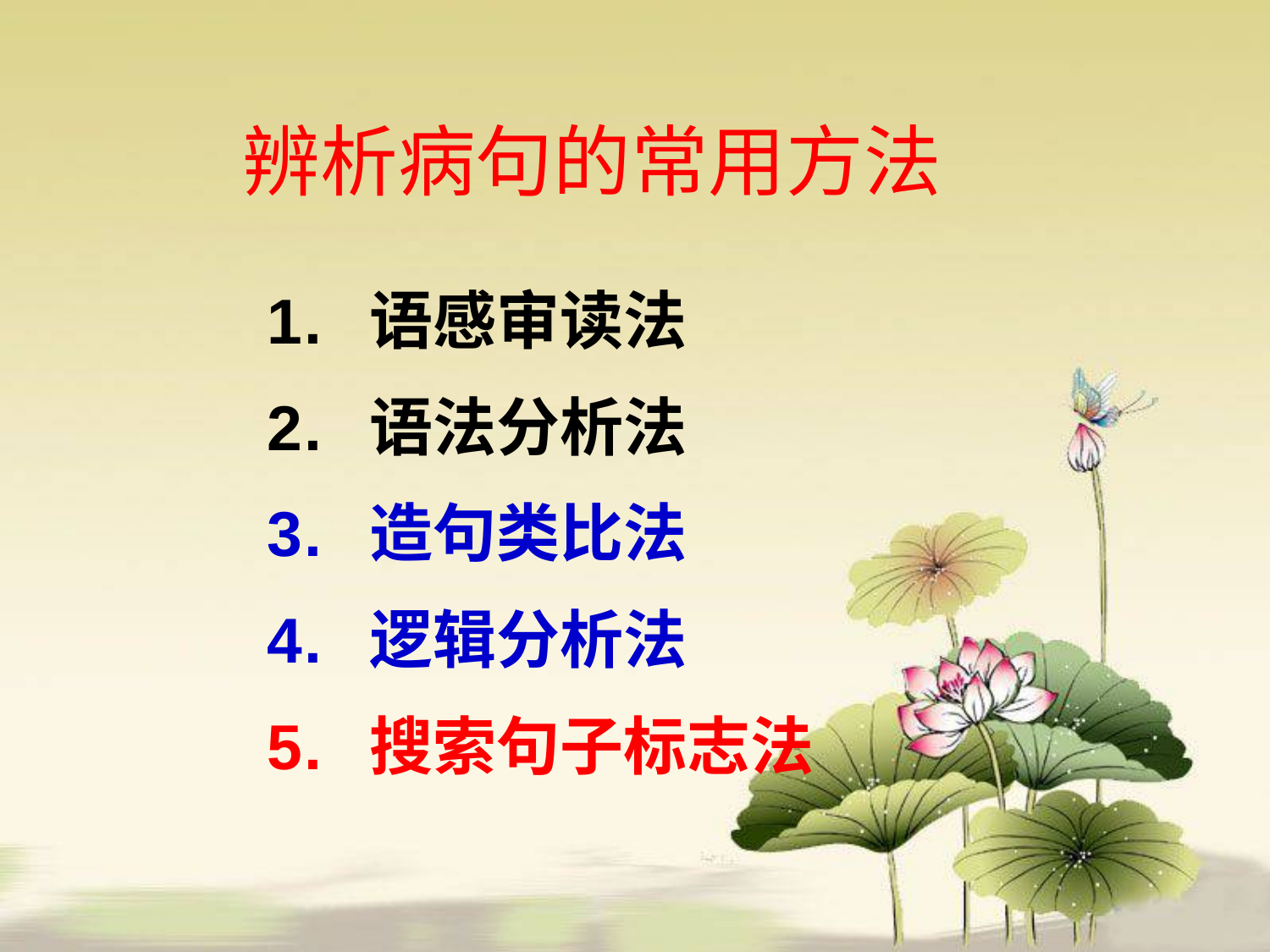

辨析病句的常用方法
语感审读法
语法分析法
造句类比法
逻辑分析法
搜索句子标志法